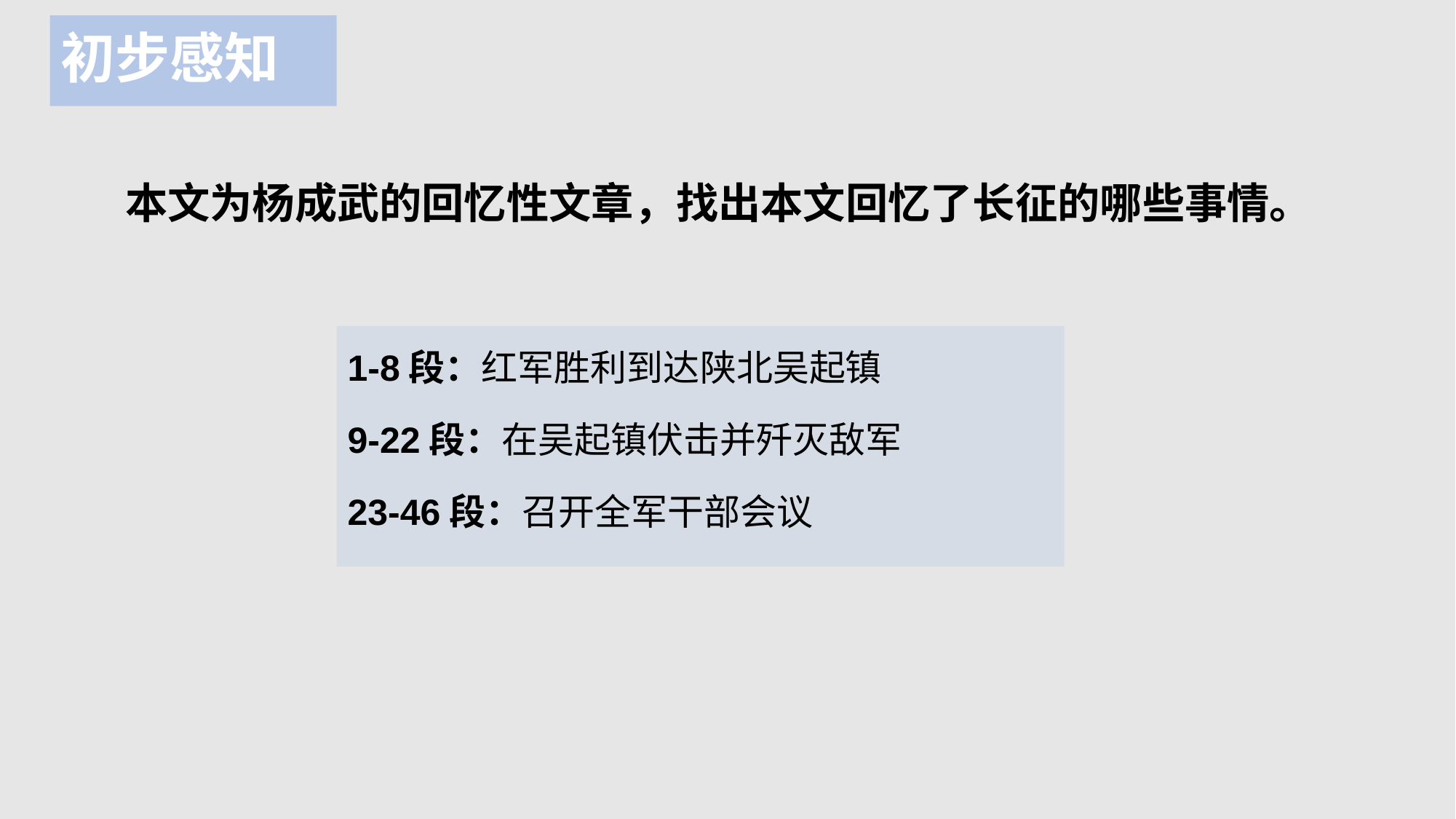

# 初步感知
本文为杨成武的回忆性文章，找出本文回忆了长征的哪些事情。
1-8段：红军胜利到达陕北吴起镇
9-22段：在吴起镇伏击并歼灭敌军
23-46段：召开全军干部会议